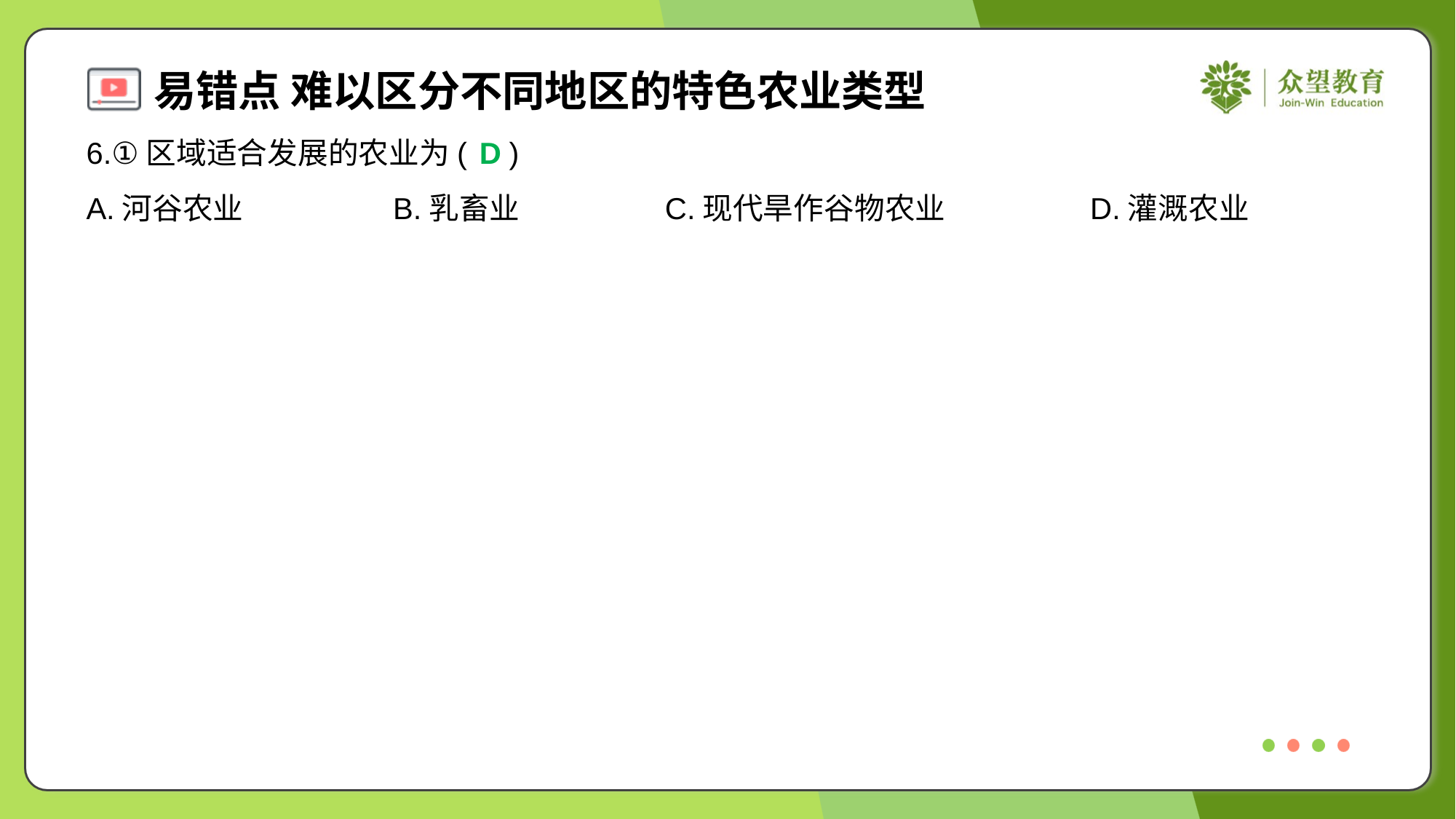

6.①区域适合发展的农业为(     )
D
A.河谷农业	B.乳畜业	C.现代旱作谷物农业	D.灌溉农业